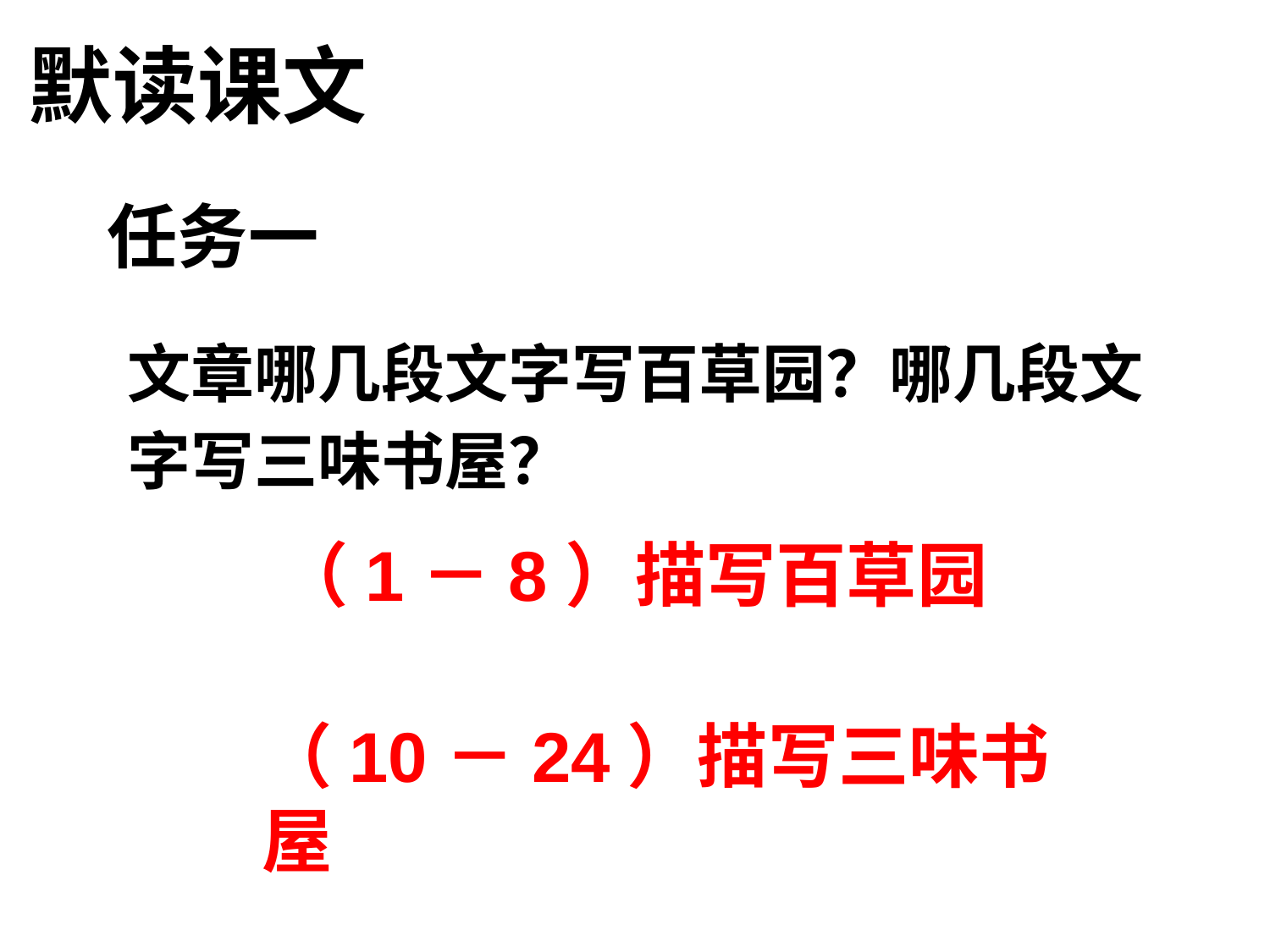

默读课文
任务一
文章哪几段文字写百草园？哪几段文字写三味书屋？
（1－8）描写百草园
（10－24）描写三味书屋